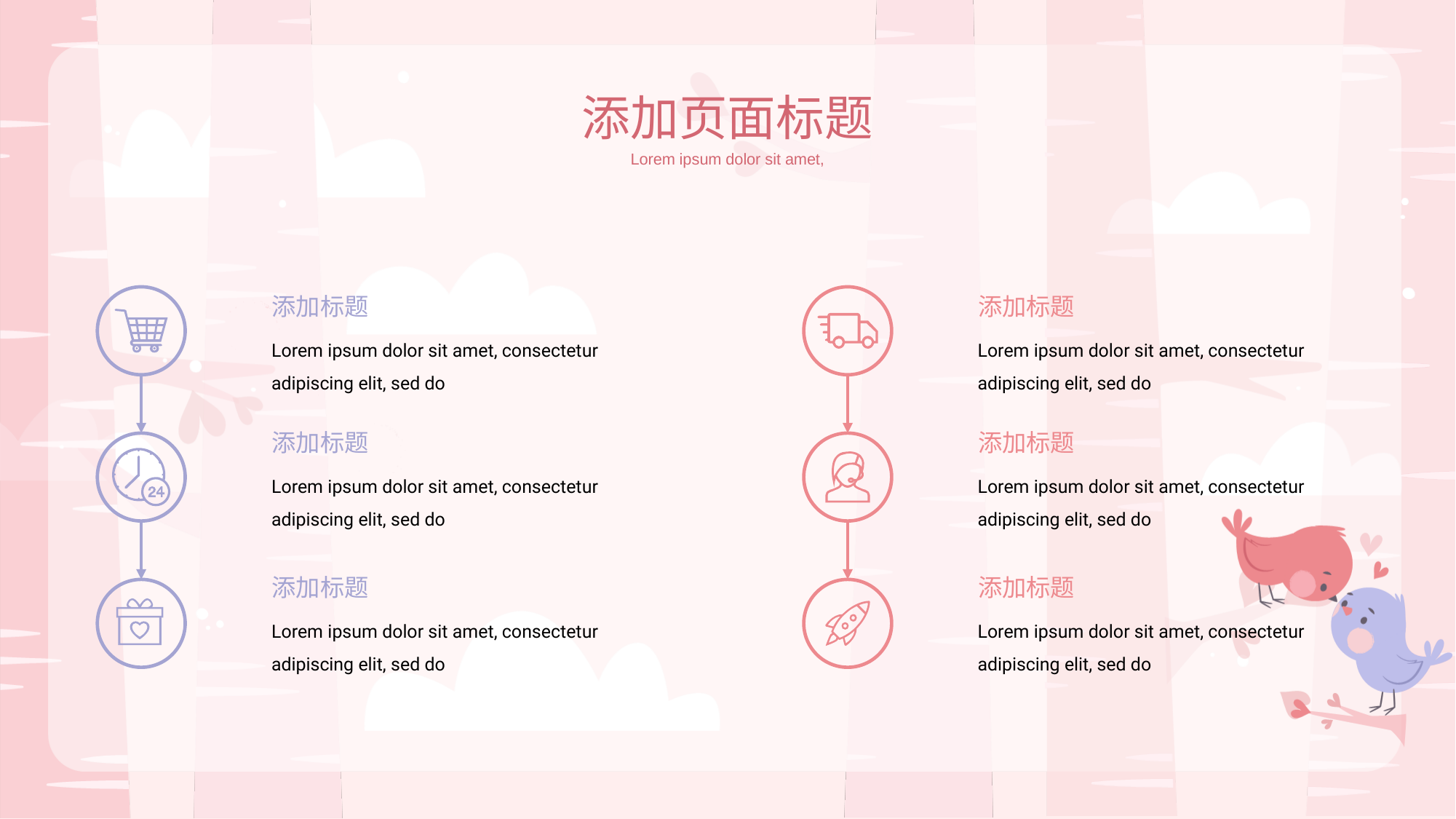

添加页面标题
Lorem ipsum dolor sit amet,

添加标题
添加标题

Lorem ipsum dolor sit amet, consectetur adipiscing elit, sed do
Lorem ipsum dolor sit amet, consectetur adipiscing elit, sed do
添加标题
添加标题

Lorem ipsum dolor sit amet, consectetur adipiscing elit, sed do
Lorem ipsum dolor sit amet, consectetur adipiscing elit, sed do
添加标题
添加标题

Lorem ipsum dolor sit amet, consectetur adipiscing elit, sed do
Lorem ipsum dolor sit amet, consectetur adipiscing elit, sed do